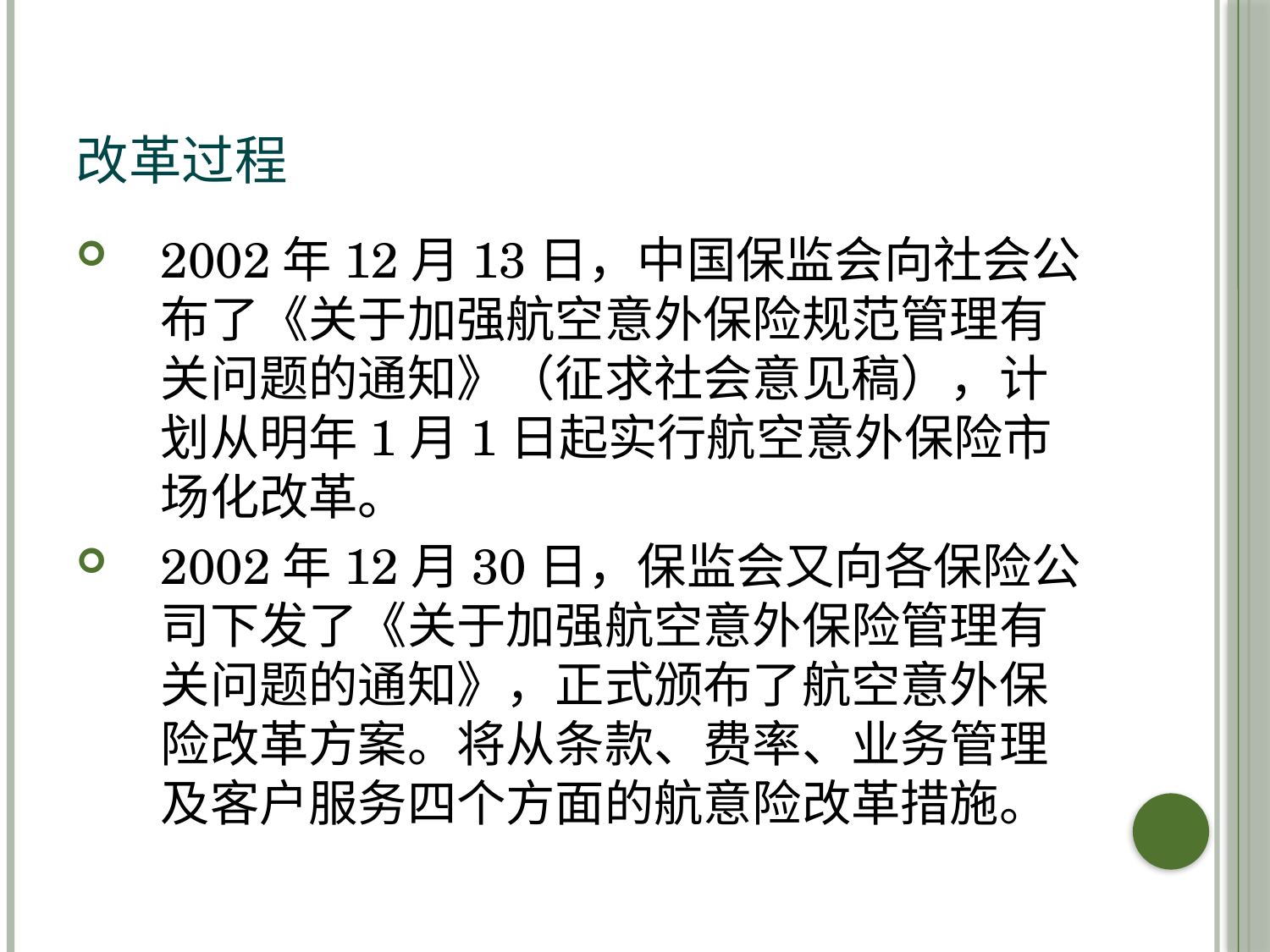

# 改革过程
2002年12月13日，中国保监会向社会公布了《关于加强航空意外保险规范管理有关问题的通知》（征求社会意见稿），计划从明年1月1日起实行航空意外保险市场化改革。
2002年12月30日，保监会又向各保险公司下发了《关于加强航空意外保险管理有关问题的通知》，正式颁布了航空意外保险改革方案。将从条款、费率、业务管理及客户服务四个方面的航意险改革措施。